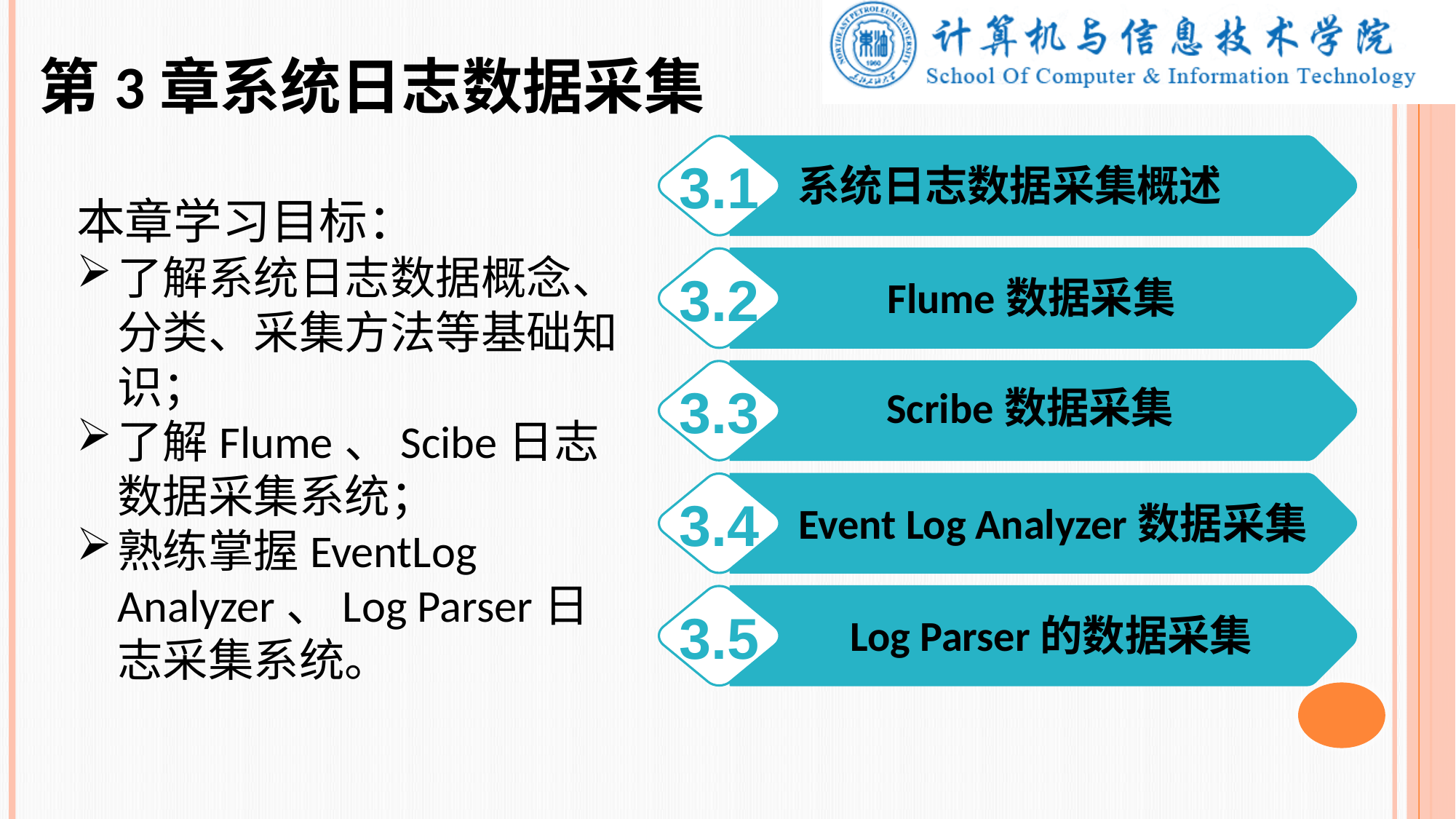

第3章系统日志数据采集
3.1

系统日志数据采集概述
本章学习目标：
了解系统日志数据概念、分类、采集方法等基础知识；
了解Flume、Scibe日志数据采集系统；
熟练掌握EventLog Analyzer、Log Parser日志采集系统。
3.2

Flume数据采集
3.3

Scribe数据采集
3.4

Event Log Analyzer数据采集
3.5

Log Parser的数据采集